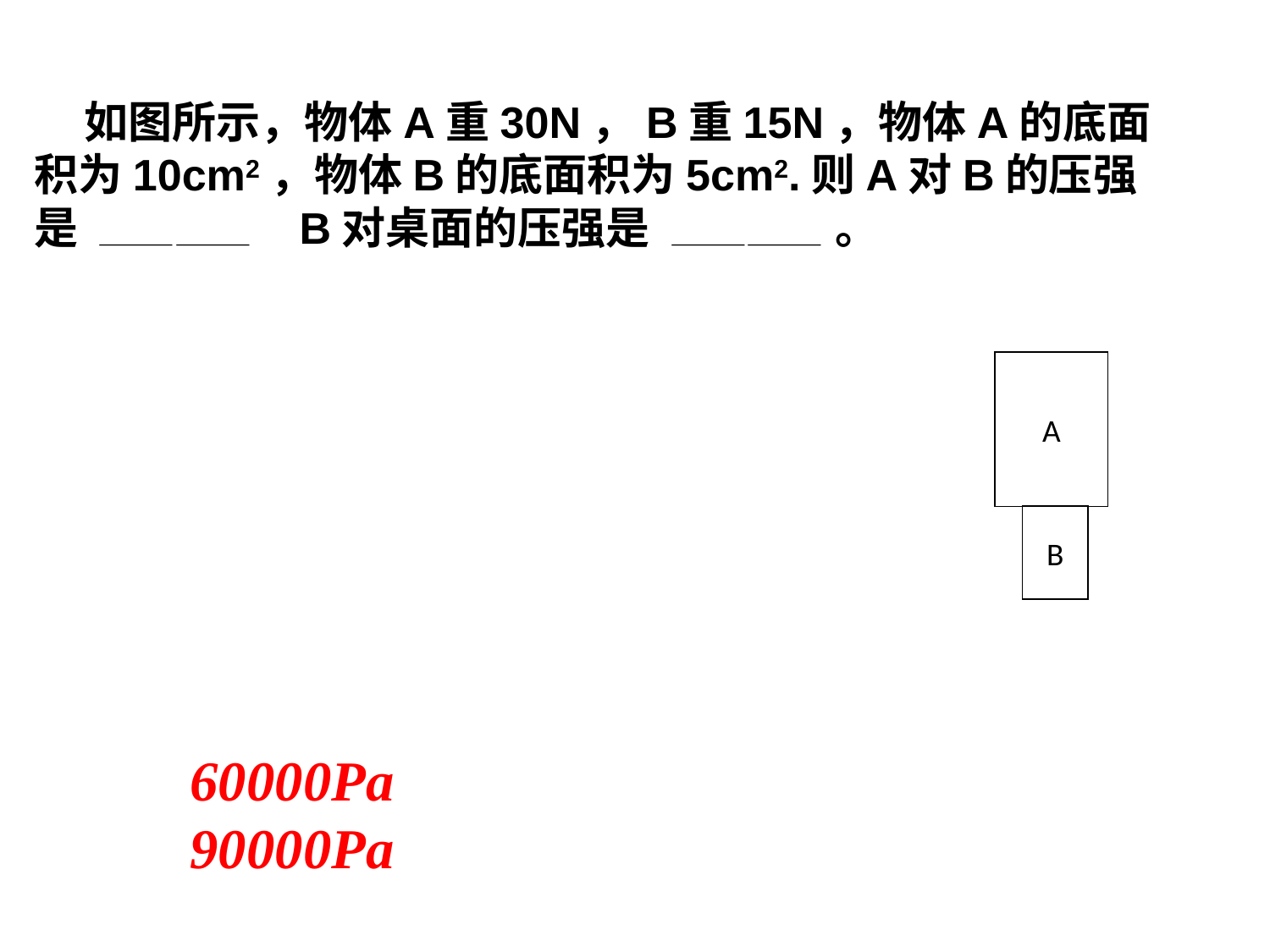

如图所示，物体A重30N，B重15N，物体A的底面积为10cm2，物体B的底面积为5cm2.则A对B的压强是  ——————     B对桌面的压强是  ——————  。
A
B
60000Pa  90000Pa